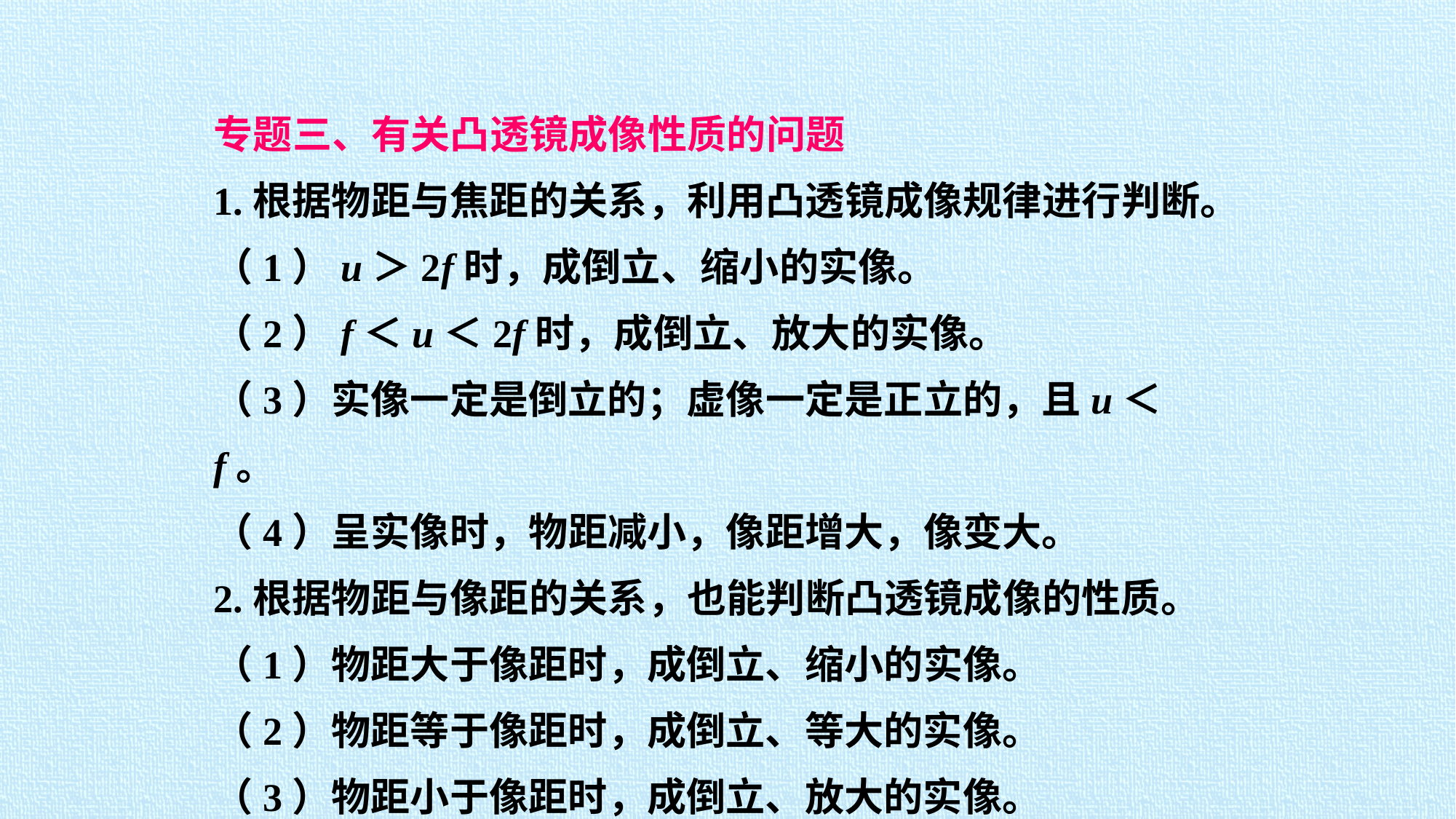

专题三、有关凸透镜成像性质的问题
1.根据物距与焦距的关系，利用凸透镜成像规律进行判断。
（1）u＞2f时，成倒立、缩小的实像。
（2）f＜u＜2f时，成倒立、放大的实像。
（3）实像一定是倒立的；虚像一定是正立的，且u＜f。
（4）呈实像时，物距减小，像距增大，像变大。
2.根据物距与像距的关系，也能判断凸透镜成像的性质。
（1）物距大于像距时，成倒立、缩小的实像。
（2）物距等于像距时，成倒立、等大的实像。
（3）物距小于像距时，成倒立、放大的实像。